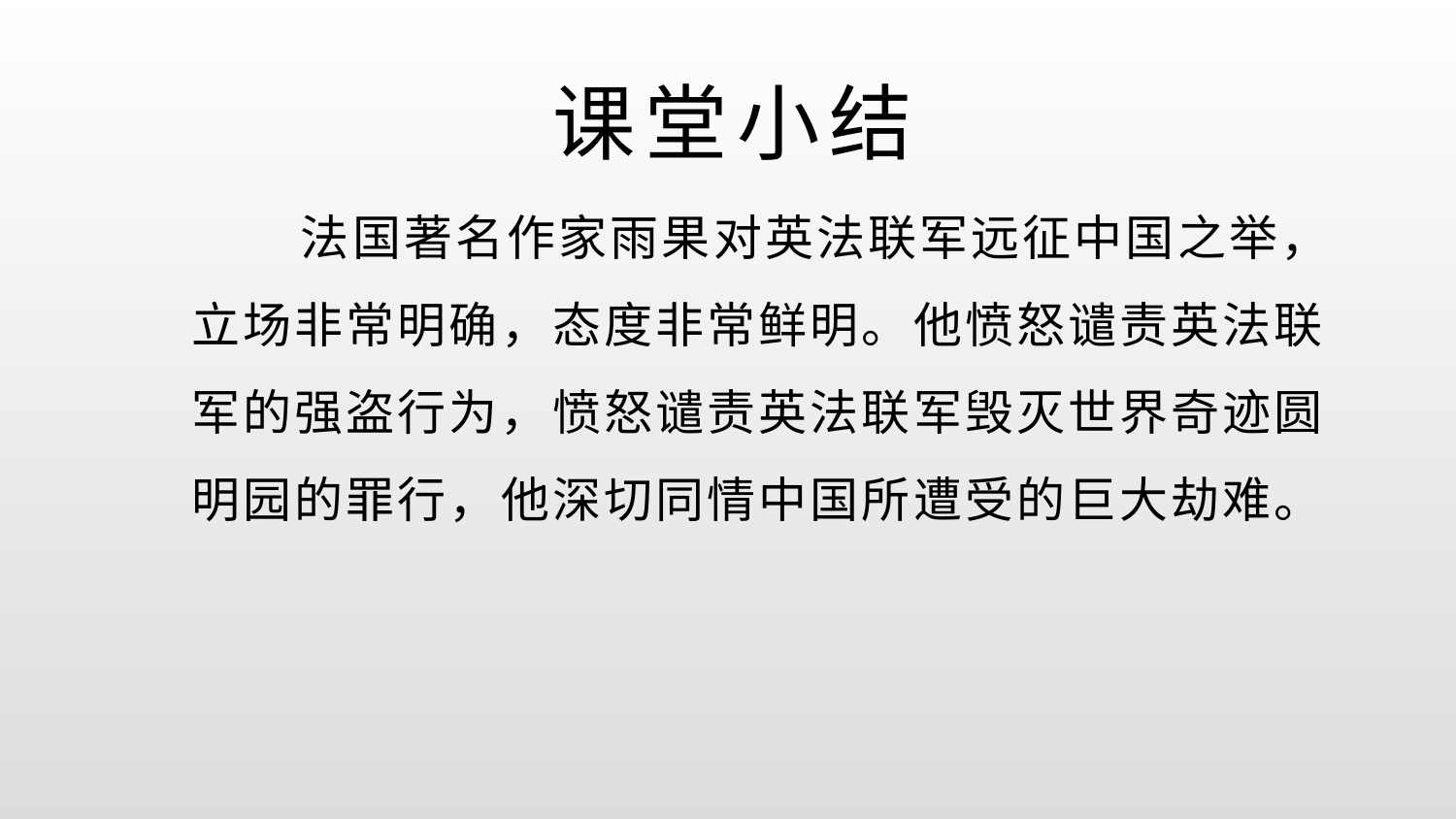

# 课堂小结
       法国著名作家雨果对英法联军远征中国之举，立场非常明确，态度非常鲜明。他愤怒谴责英法联军的强盗行为，愤怒谴责英法联军毁灭世界奇迹圆明园的罪行，他深切同情中国所遭受的巨大劫难。